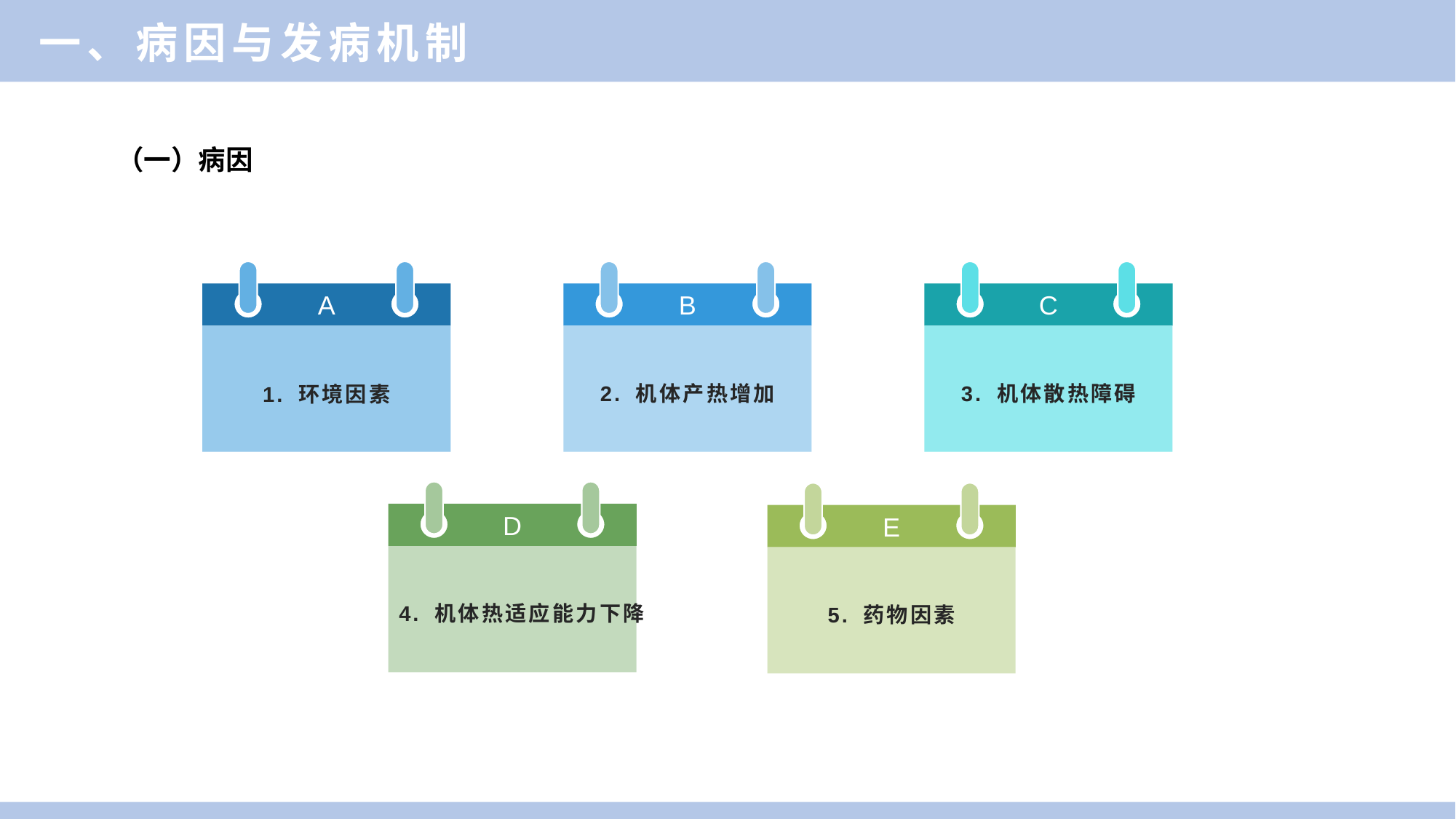

一、病因与发病机制
（一）病因

A

1. 环境因素

B

2. 机体产热增加

C

3. 机体散热障碍

D

4. 机体热适应能力下降

E

5. 药物因素